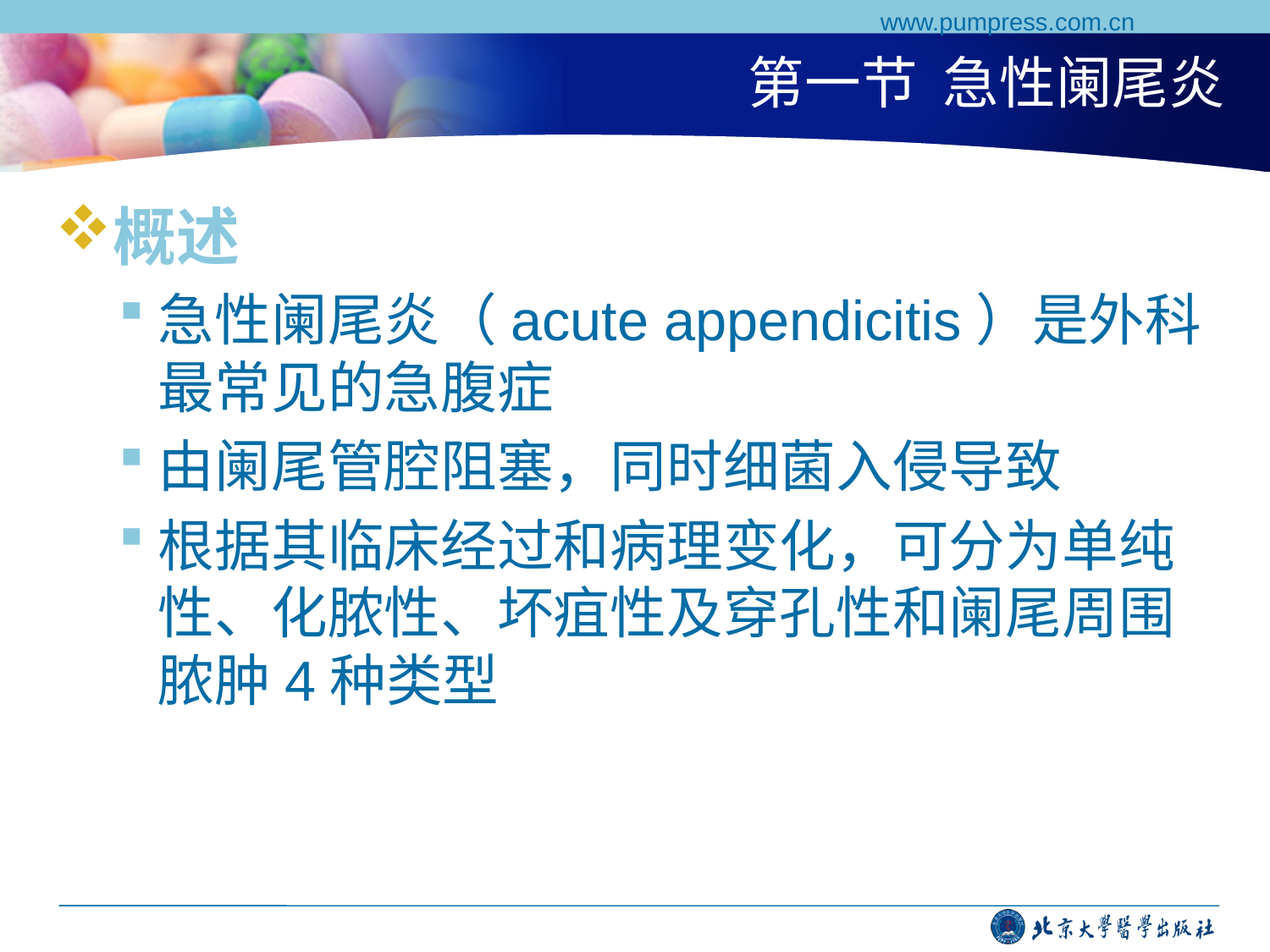

www.pumpress.com.cn
# 第一节  急性阑尾炎
概述
急性阑尾炎（acute appendicitis）是外科最常见的急腹症
由阑尾管腔阻塞，同时细菌入侵导致
根据其临床经过和病理变化，可分为单纯性、化脓性、坏疽性及穿孔性和阑尾周围脓肿4种类型